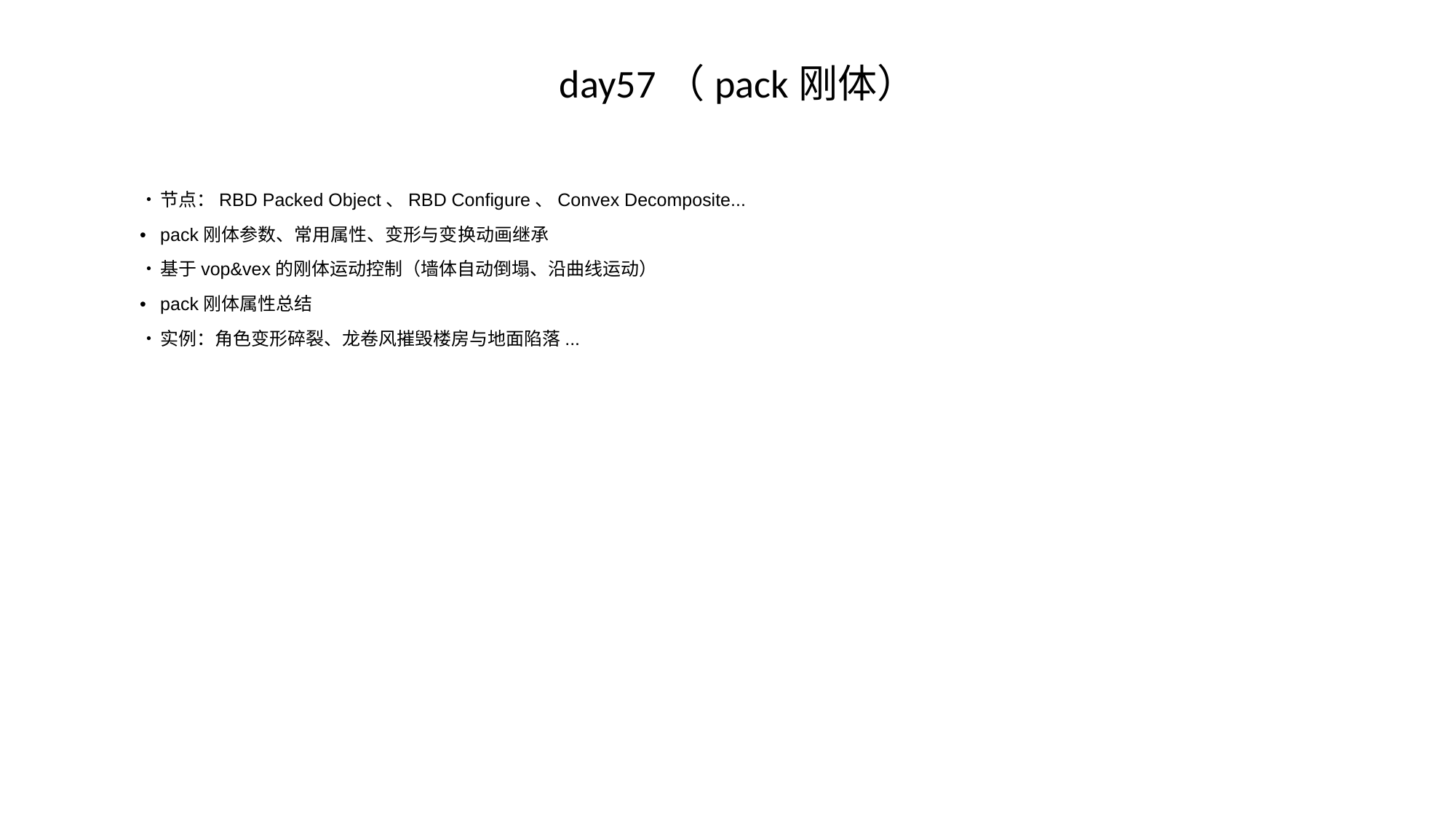

# day57（pack刚体）

•	节点：RBD Packed Object、RBD Configure、Convex Decomposite...
•	pack刚体参数、常用属性、变形与变换动画继承
•	基于vop&vex的刚体运动控制（墙体自动倒塌、沿曲线运动）
•	pack刚体属性总结
•	实例：角色变形碎裂、龙卷风摧毁楼房与地面陷落...